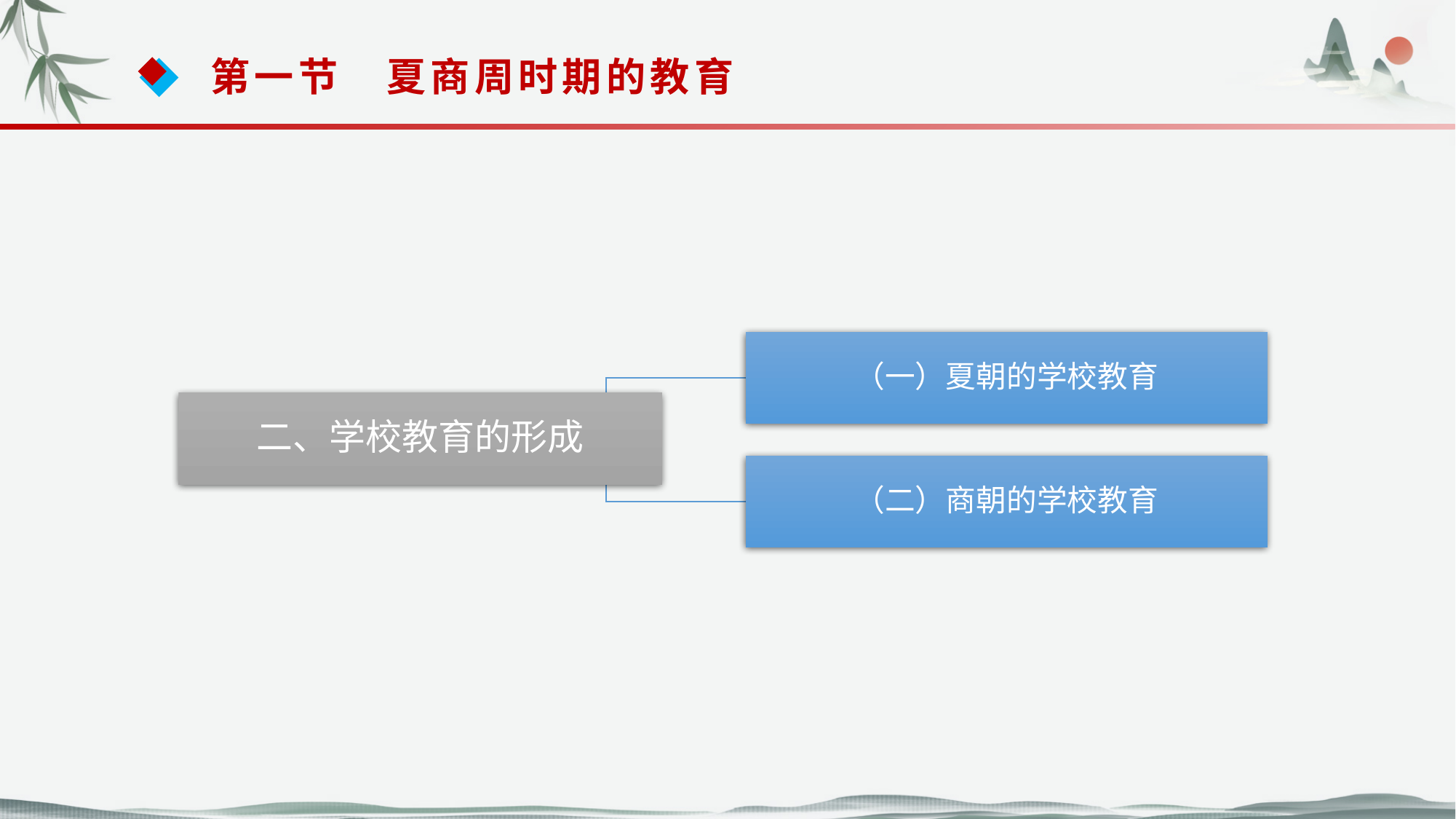

第一节　夏商周时期的教育

（一）夏朝的学校教育

二、学校教育的形成

（二）商朝的学校教育